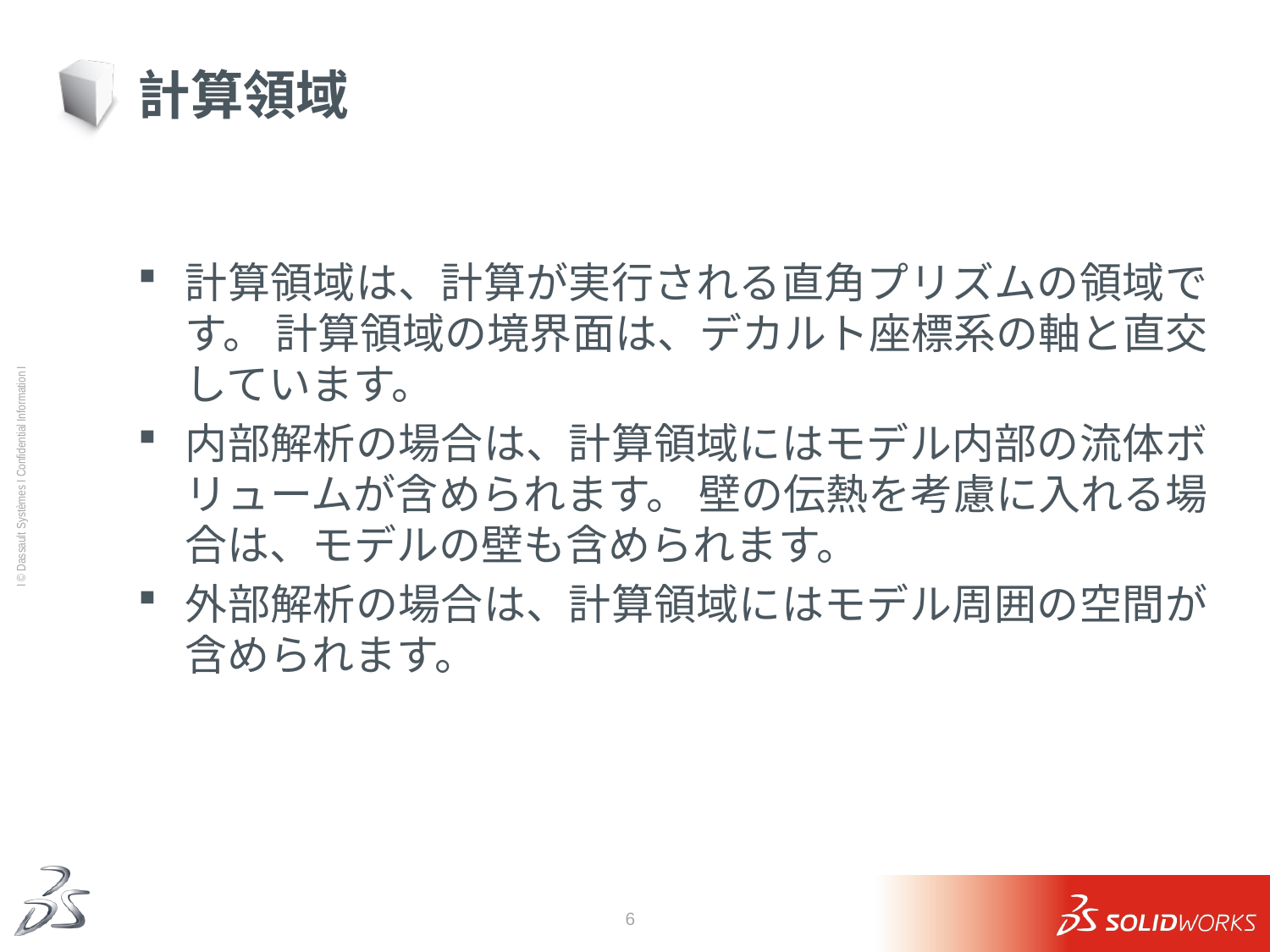

# 計算領域
計算領域は、計算が実行される直角プリズムの領域です。 計算領域の境界面は、デカルト座標系の軸と直交しています。
内部解析の場合は、計算領域にはモデル内部の流体ボリュームが含められます。 壁の伝熱を考慮に入れる場合は、モデルの壁も含められます。
外部解析の場合は、計算領域にはモデル周囲の空間が含められます。